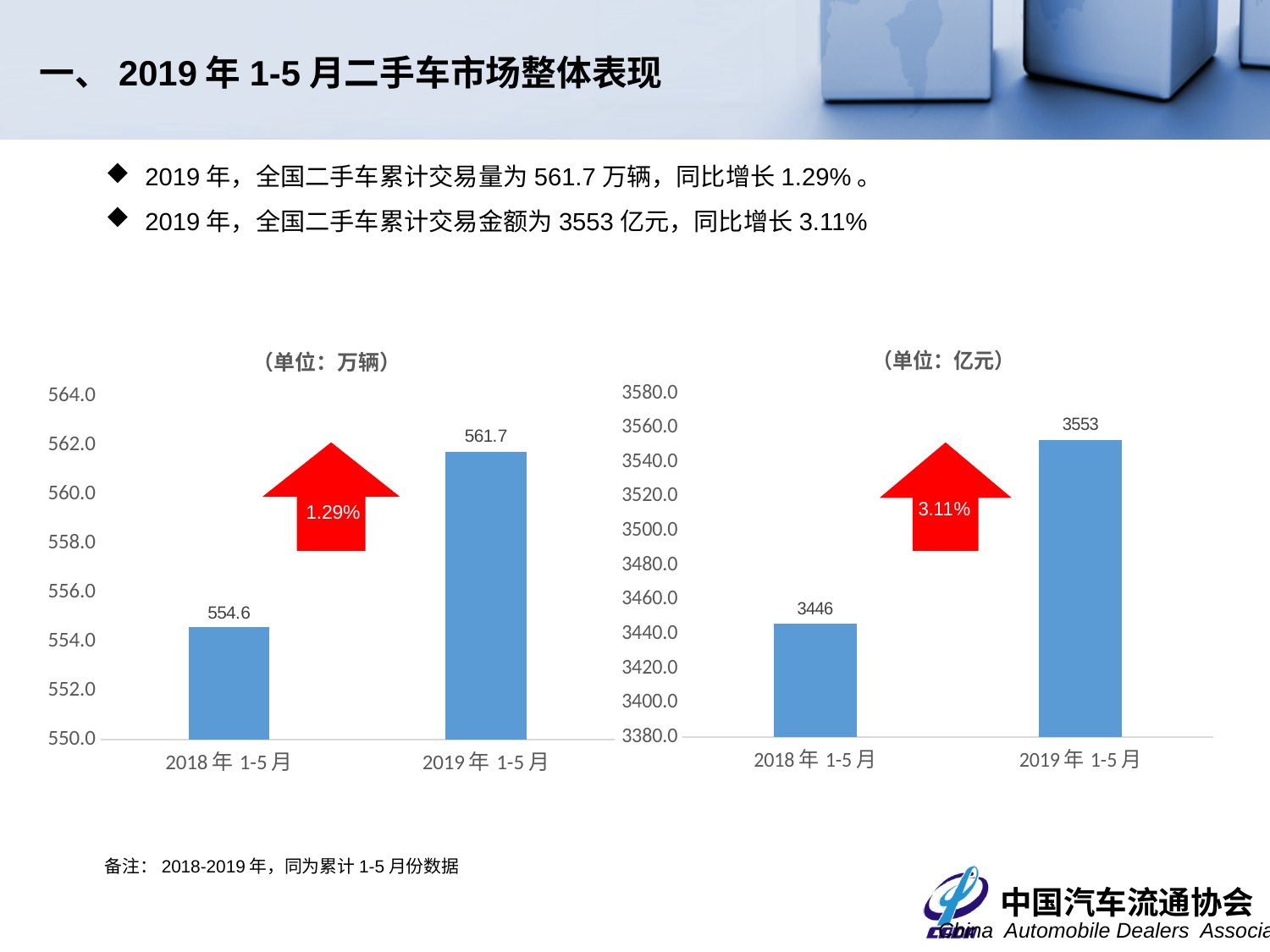

一、2019年1-5月二手车市场整体表现
2019年，全国二手车累计交易量为561.7万辆，同比增长1.29%。
2019年，全国二手车累计交易金额为3553亿元，同比增长3.11%

### Chart:

| Category | （单位：万辆） |
|---|---|
| 2018年1-5月 | 554.5756 |
| 2019年1-5月 | 561.7467 |

### Chart:

| Category | （单位：亿元） |
|---|---|
| 2018年1-5月 | 3445.8282524178803 |
| 2019年1-5月 | 3553.026543271625 |
备注：2018-2019年，同为累计1-5月份数据